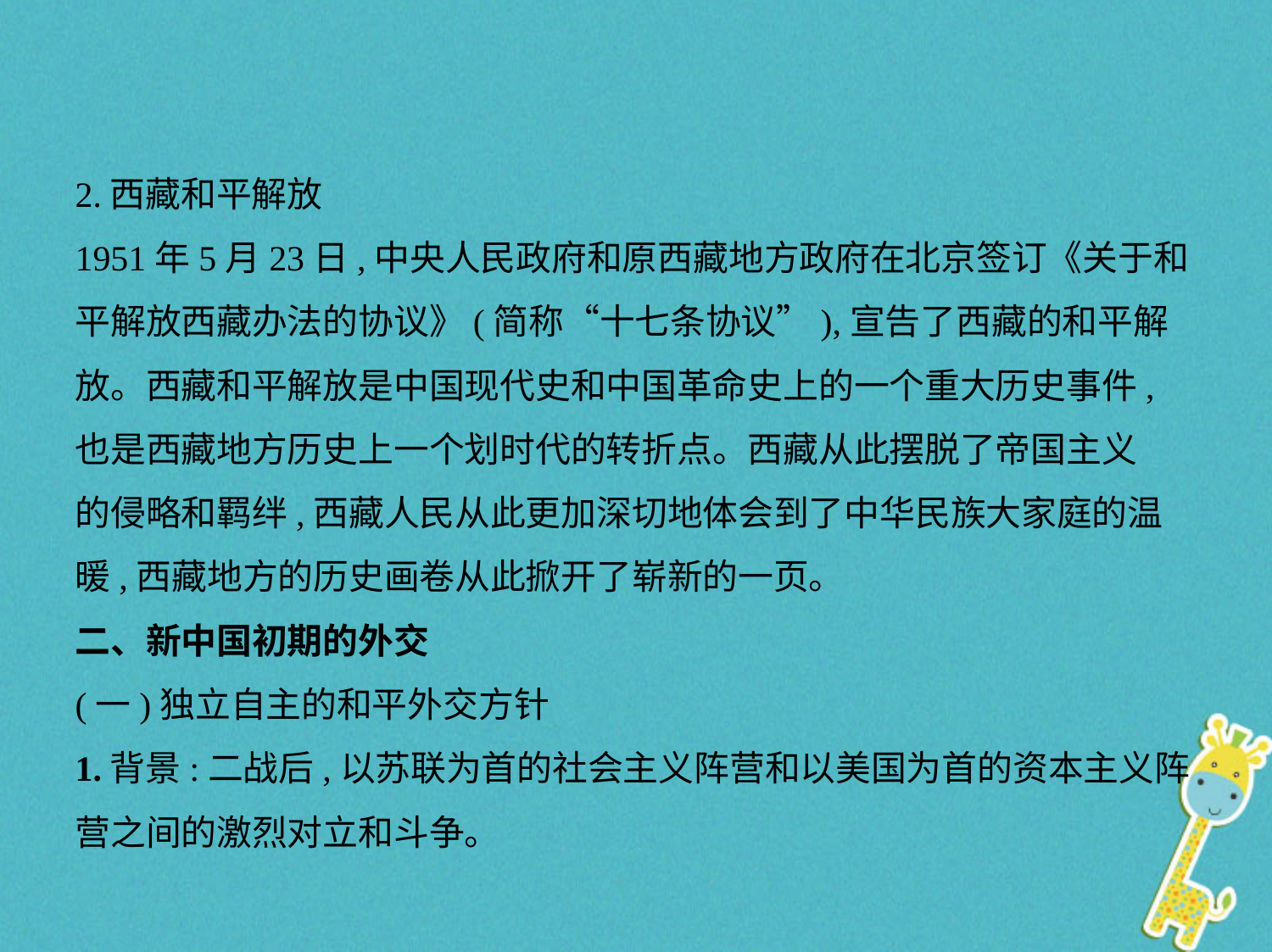

2.西藏和平解放
1951年5月23日,中央人民政府和原西藏地方政府在北京签订《关于和
平解放西藏办法的协议》(简称“十七条协议”),宣告了西藏的和平解
放。西藏和平解放是中国现代史和中国革命史上的一个重大历史事件,
也是西藏地方历史上一个划时代的转折点。西藏从此摆脱了帝国主义
的侵略和羁绊,西藏人民从此更加深切地体会到了中华民族大家庭的温
暖,西藏地方的历史画卷从此掀开了崭新的一页。
二、新中国初期的外交
(一)独立自主的和平外交方针
1.背景:二战后,以苏联为首的社会主义阵营和以美国为首的资本主义阵
营之间的激烈对立和斗争。